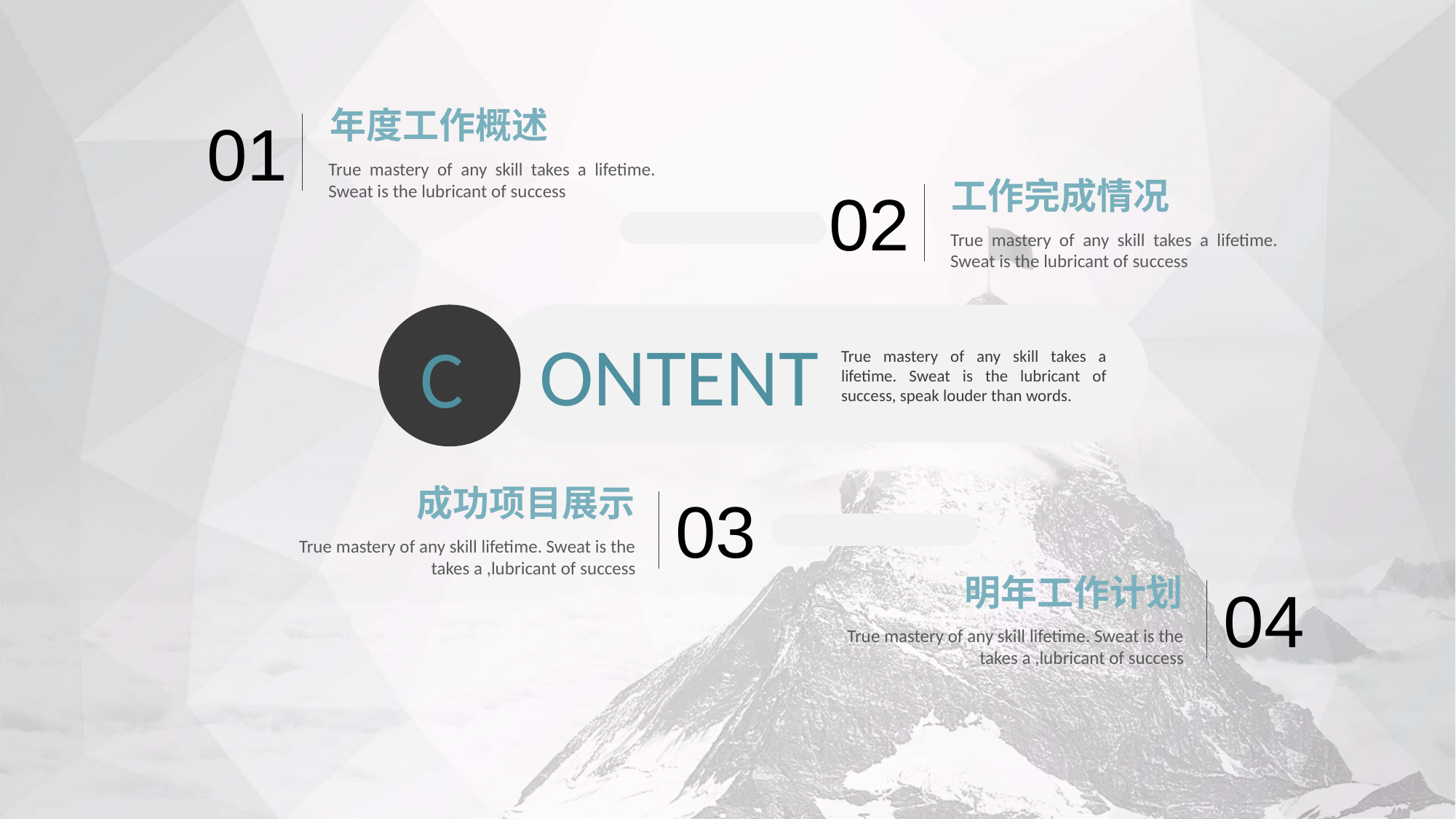

年度工作概述
01

True mastery of any skill takes a lifetime. Sweat is the lubricant of success
工作完成情况
02

True mastery of any skill takes a lifetime. Sweat is the lubricant of success

C

ONTENT
True mastery of any skill takes a lifetime. Sweat is the lubricant of success, speak louder than words.
成功项目展示
03

True mastery of any skill lifetime. Sweat is the takes a ,lubricant of success
明年工作计划
04
True mastery of any skill lifetime. Sweat is the takes a ,lubricant of success